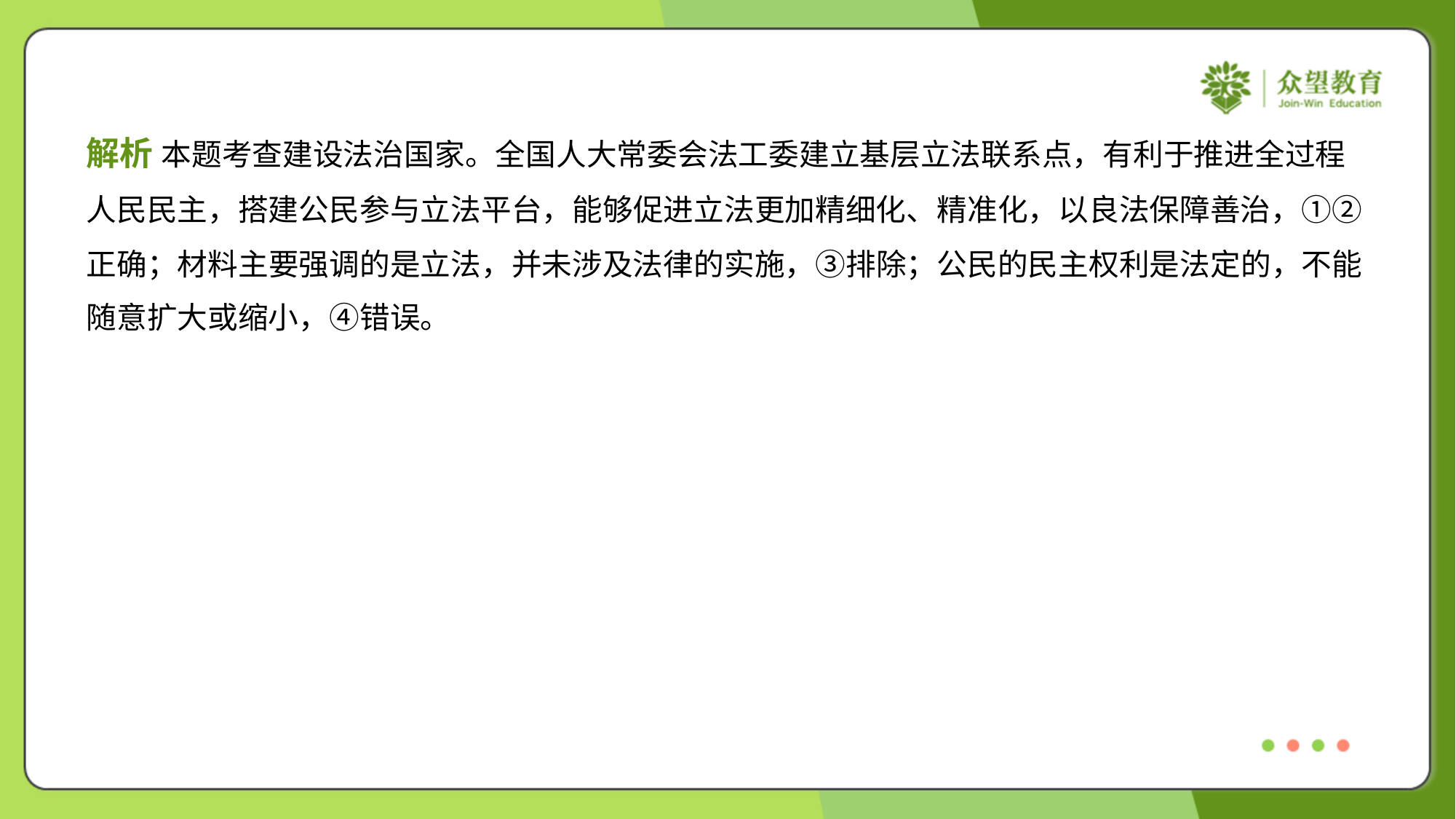

解析 本题考查建设法治国家。全国人大常委会法工委建立基层立法联系点，有利于推进全过程
人民民主，搭建公民参与立法平台，能够促进立法更加精细化、精准化，以良法保障善治，①②
正确；材料主要强调的是立法，并未涉及法律的实施，③排除；公民的民主权利是法定的，不能
随意扩大或缩小，④错误。